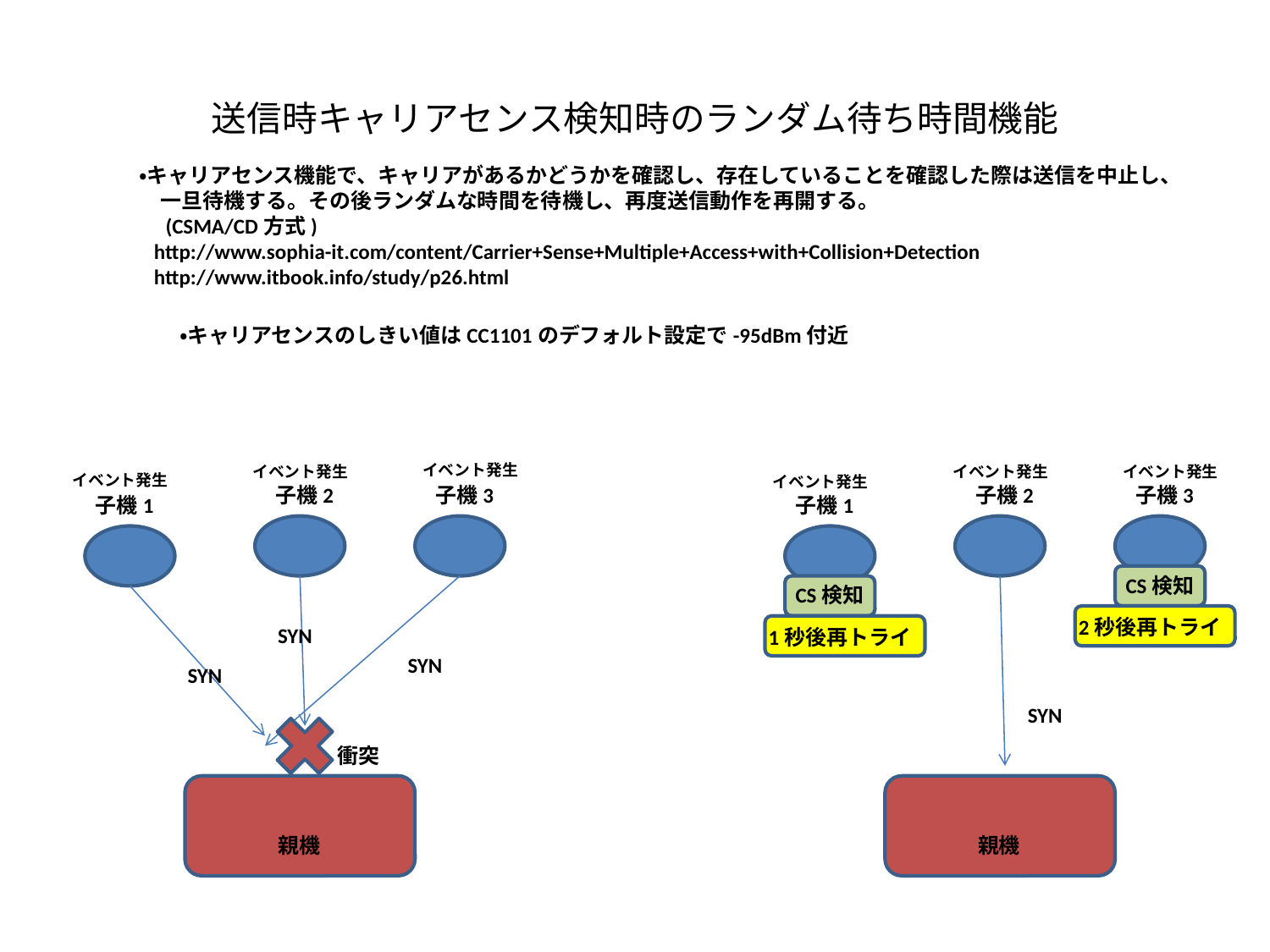

# 送信時キャリアセンス検知時のランダム待ち時間機能
・キャリアセンス機能で、キャリアがあるかどうかを確認し、存在していることを確認した際は送信を中止し、
　一旦待機する。その後ランダムな時間を待機し、再度送信動作を再開する。
　(CSMA/CD方式)
   http://www.sophia-it.com/content/Carrier+Sense+Multiple+Access+with+Collision+Detection
   http://www.itbook.info/study/p26.html
・キャリアセンスのしきい値はCC1101のデフォルト設定で-95dBm付近
イベント発生
イベント発生
イベント発生
イベント発生
イベント発生
イベント発生
子機2
子機3
子機2
子機3
子機1
子機1

CS検知

CS検知

2秒後再トライ
SYN

1秒後再トライ
SYN
SYN
SYN

衝突

親機
親機